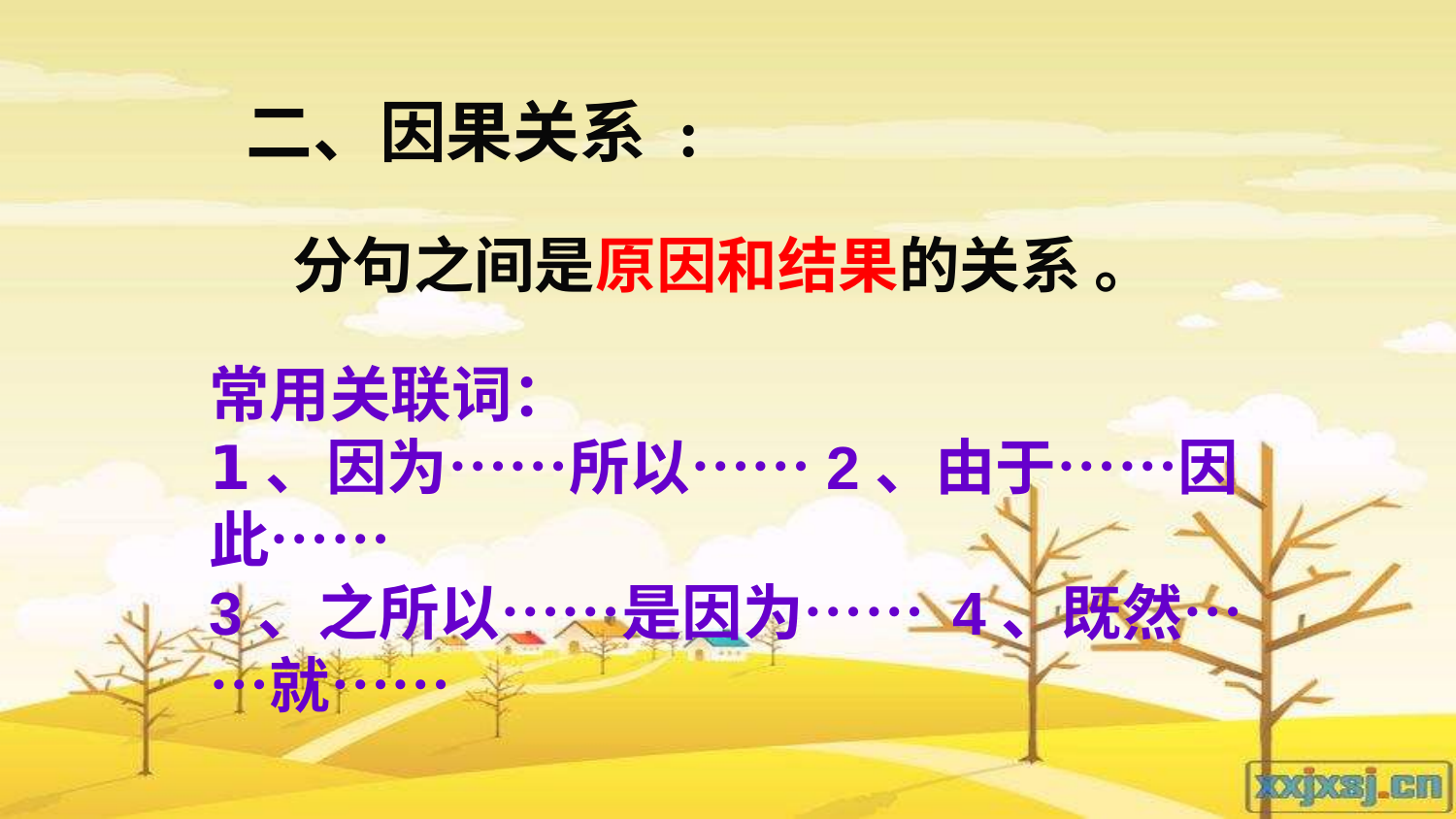

二、因果关系 :
分句之间是原因和结果的关系 。
常用关联词：
1、因为……所以……2、由于……因此……
3、之所以……是因为…… 4、既然……就……